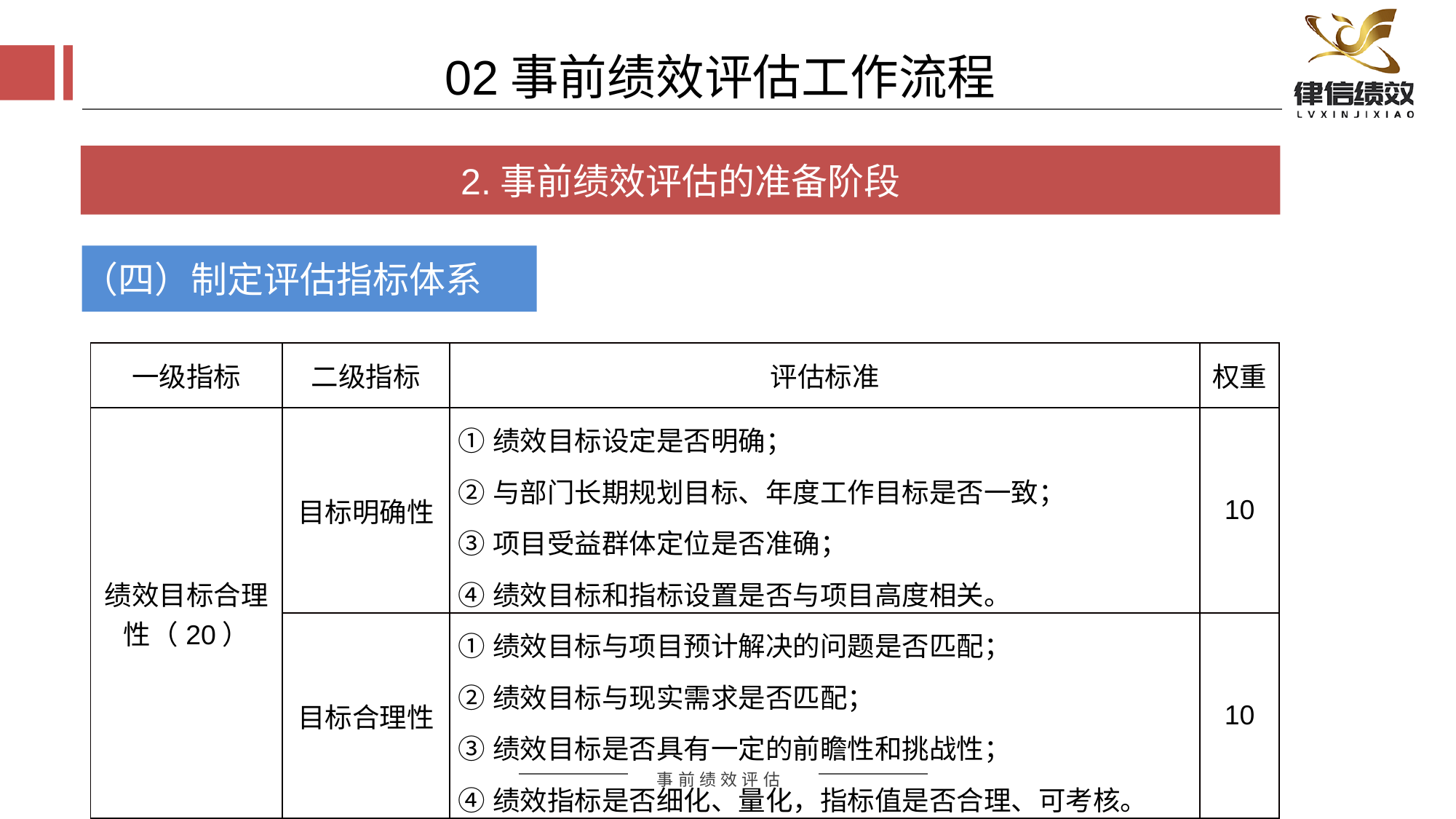

02事前绩效评估工作流程
2.事前绩效评估的准备阶段
（四）制定评估指标体系
| 一级指标 | 二级指标 | 评估标准 | 权重 |
| --- | --- | --- | --- |
| 绩效目标合理性（20） | 目标明确性 | ①绩效目标设定是否明确； ②与部门长期规划目标、年度工作目标是否一致； ③项目受益群体定位是否准确； ④绩效目标和指标设置是否与项目高度相关。 | 10 |
|  | 目标合理性 | ①绩效目标与项目预计解决的问题是否匹配； ②绩效目标与现实需求是否匹配； ③绩效目标是否具有一定的前瞻性和挑战性； ④绩效指标是否细化、量化，指标值是否合理、可考核。 | 10 |
评估方式
评估方式